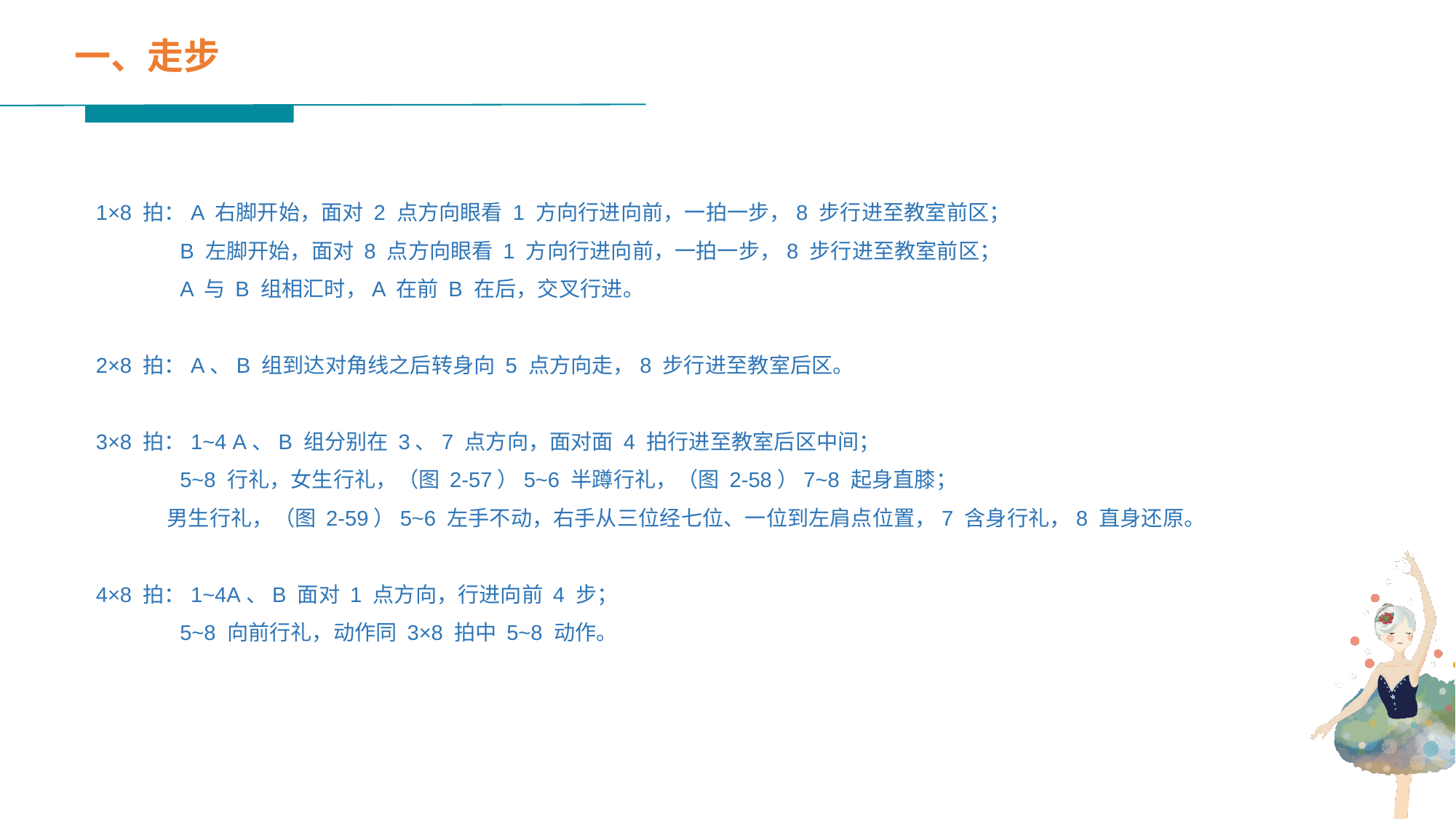

一、走步

1×8 拍：A 右脚开始，面对 2 点方向眼看 1 方向行进向前，一拍一步，8 步行进至教室前区；
              B 左脚开始，面对 8 点方向眼看 1 方向行进向前，一拍一步，8 步行进至教室前区；
              A 与 B 组相汇时，A 在前 B 在后，交叉行进。

2×8 拍：A、B 组到达对角线之后转身向 5 点方向走，8 步行进至教室后区。

3×8 拍：1~4 A、B 组分别在 3、7 点方向，面对面 4 拍行进至教室后区中间；
              5~8 行礼，女生行礼，（图 2-57）5~6 半蹲行礼，（图 2-58）7~8 起身直膝；
              男生行礼，（图 2-59）5~6 左手不动，右手从三位经七位、一位到左肩点位置，7 含身行礼，8 直身还原。

4×8 拍：1~4A、B 面对 1 点方向，行进向前 4 步；
              5~8 向前行礼，动作同 3×8 拍中 5~8 动作。